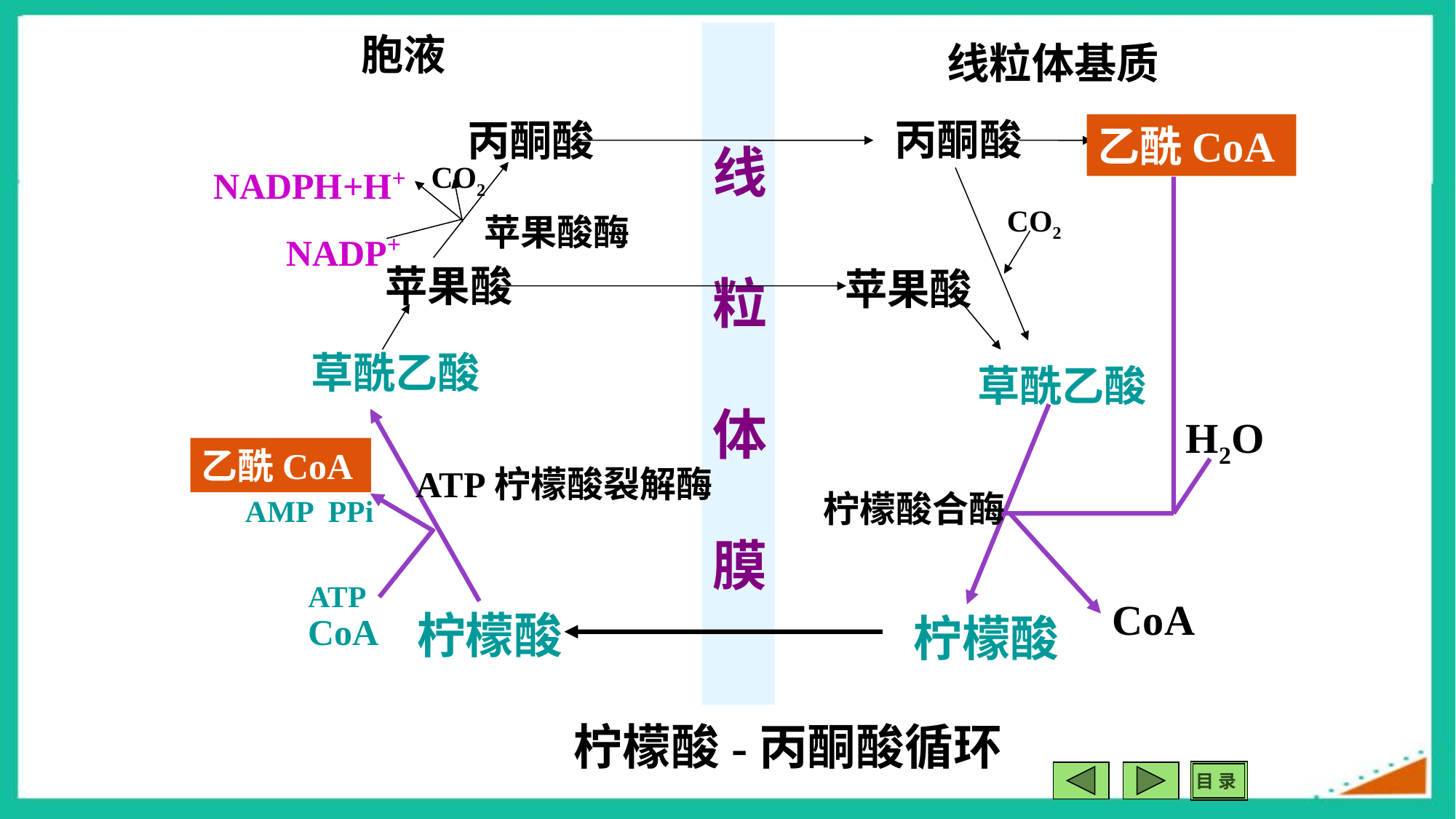

胞液

线粒体基质
丙酮酸
丙酮酸
乙酰CoA
线

粒

体

膜

 NADPH+H+

   NADP+
苹果酸酶

CO2

草酰乙酸
H2O

柠檬酸合酶
CoA
CO2

苹果酸
苹果酸

草酰乙酸

乙酰CoA
 ATP柠檬酸裂解酶
AMP  PPi

ATP
CoA
柠檬酸
柠檬酸

柠檬酸-丙酮酸循环

目 录